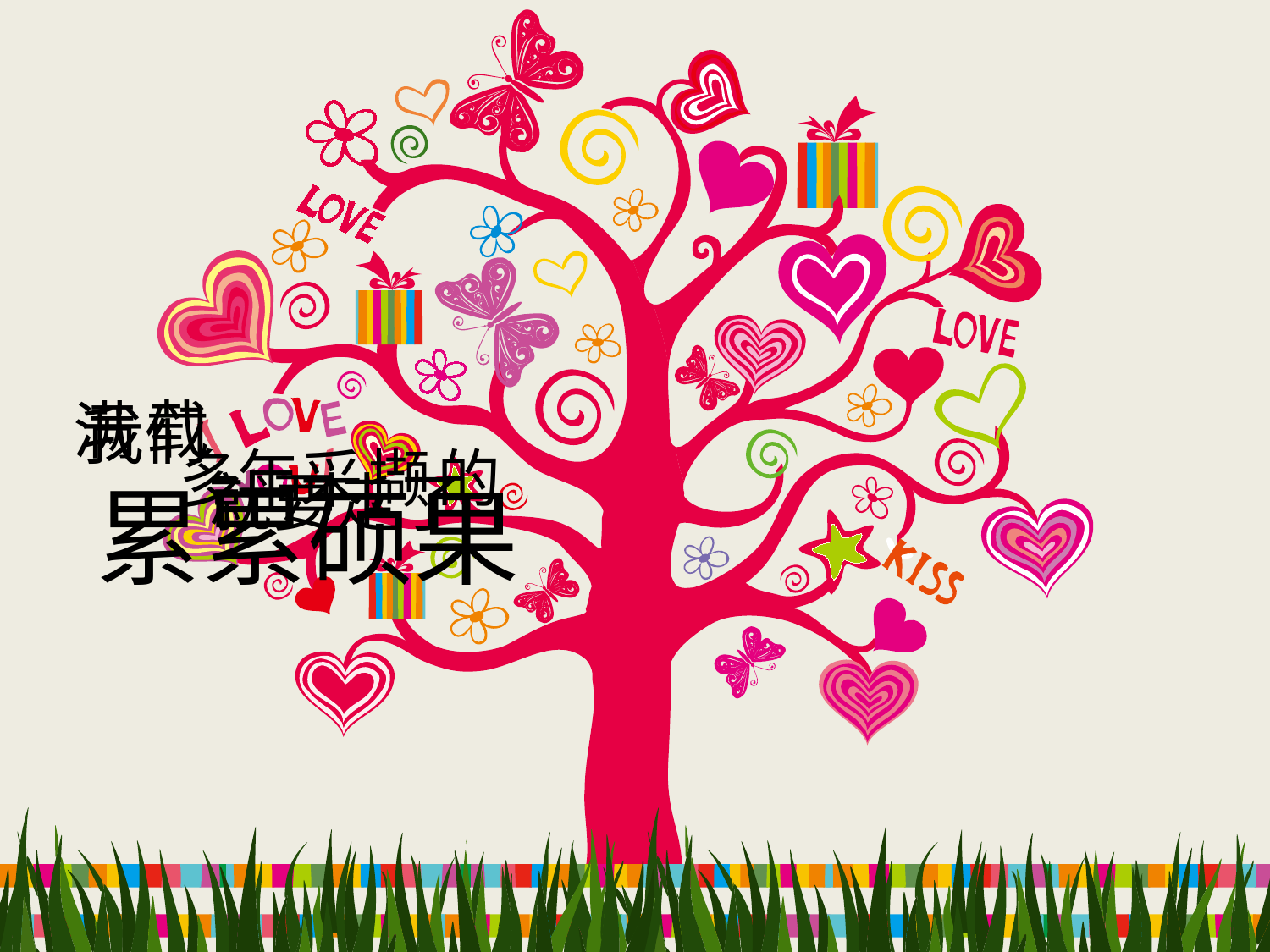

缓冲

载
满
我们
多
年
采
撷
的
就要走了
累累硕果